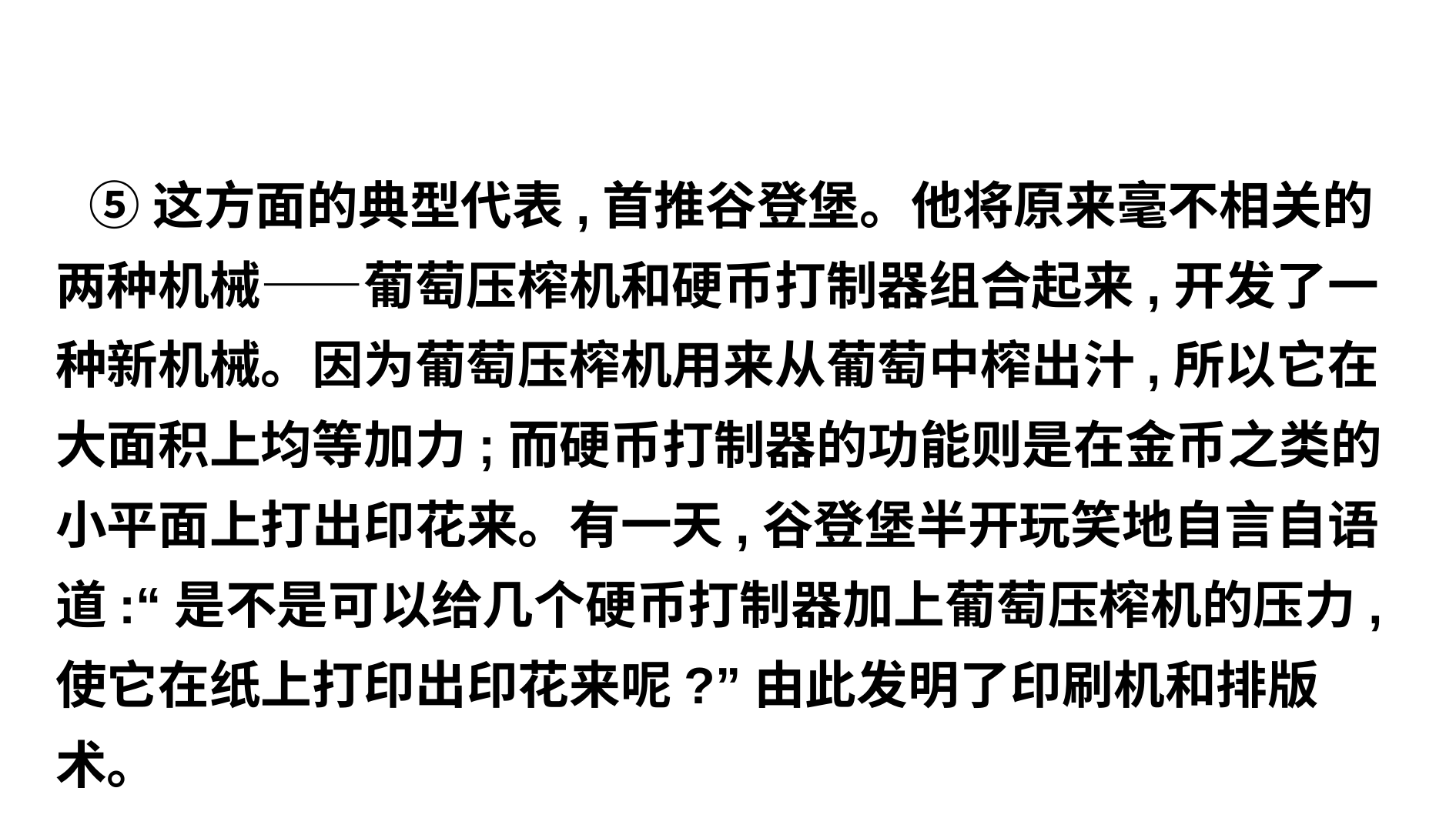

⑤这方面的典型代表,首推谷登堡。他将原来毫不相关的两种机械——葡萄压榨机和硬币打制器组合起来,开发了一种新机械。因为葡萄压榨机用来从葡萄中榨出汁,所以它在大面积上均等加力;而硬币打制器的功能则是在金币之类的小平面上打出印花来。有一天,谷登堡半开玩笑地自言自语道:“是不是可以给几个硬币打制器加上葡萄压榨机的压力,使它在纸上打印出印花来呢?”由此发明了印刷机和排版术。